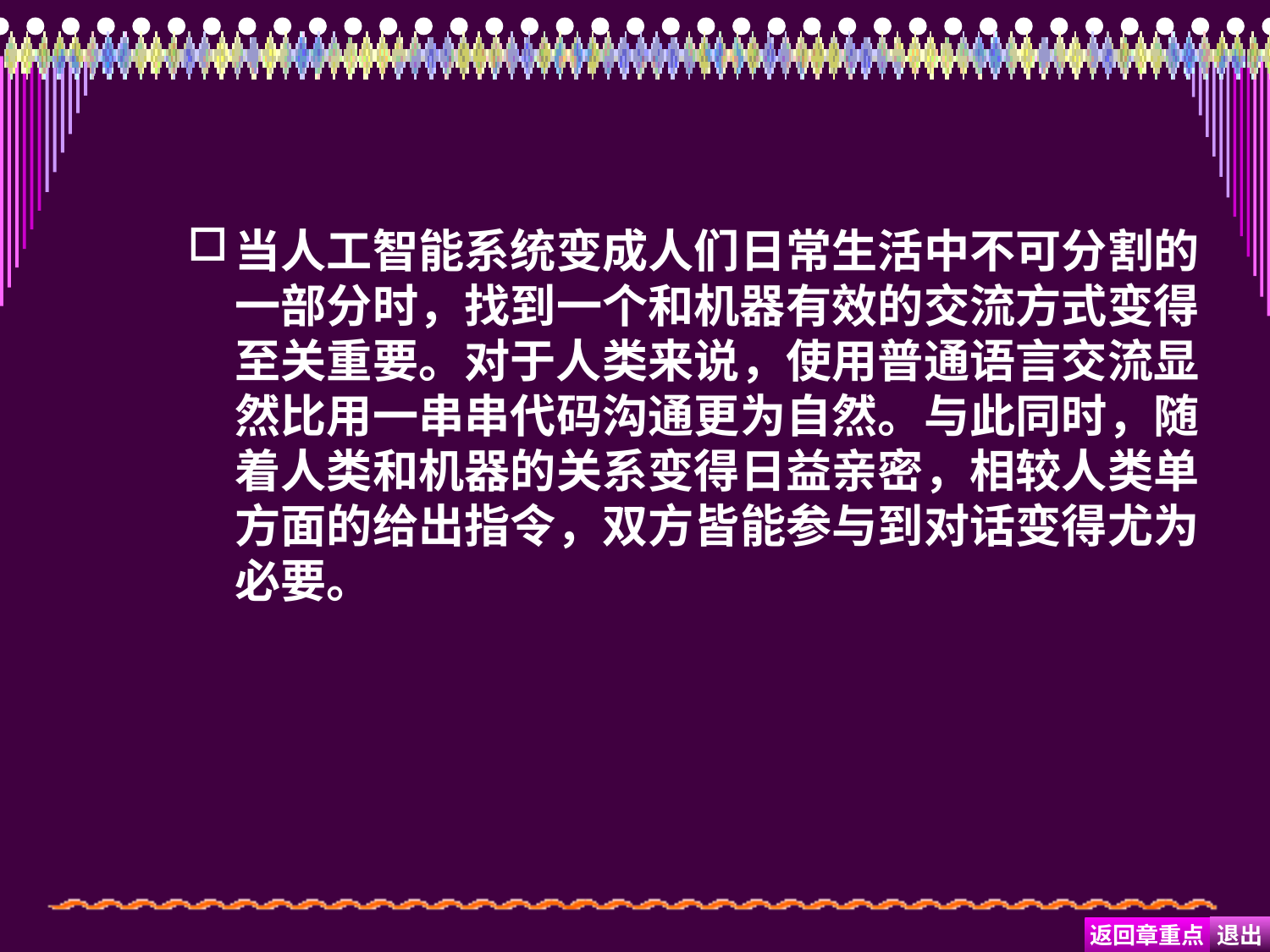

#
当人工智能系统变成人们日常生活中不可分割的一部分时，找到一个和机器有效的交流方式变得至关重要。对于人类来说，使用普通语言交流显然比用一串串代码沟通更为自然。与此同时，随着人类和机器的关系变得日益亲密，相较人类单方面的给出指令，双方皆能参与到对话变得尤为必要。